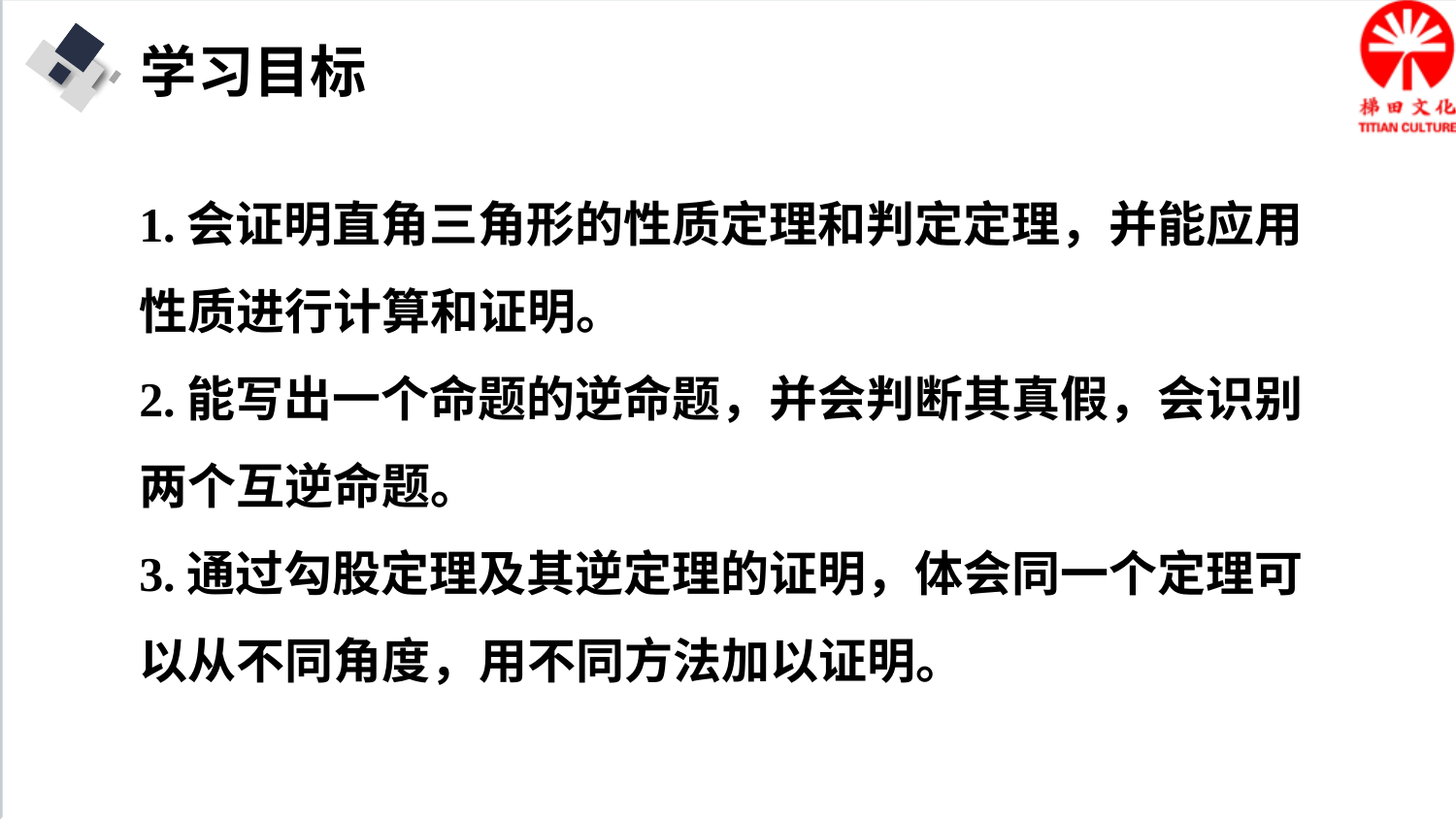

学习目标

1.会证明直角三角形的性质定理和判定定理，并能应用性质进行计算和证明。
2.能写出一个命题的逆命题，并会判断其真假，会识别两个互逆命题。
3.通过勾股定理及其逆定理的证明，体会同一个定理可以从不同角度，用不同方法加以证明。